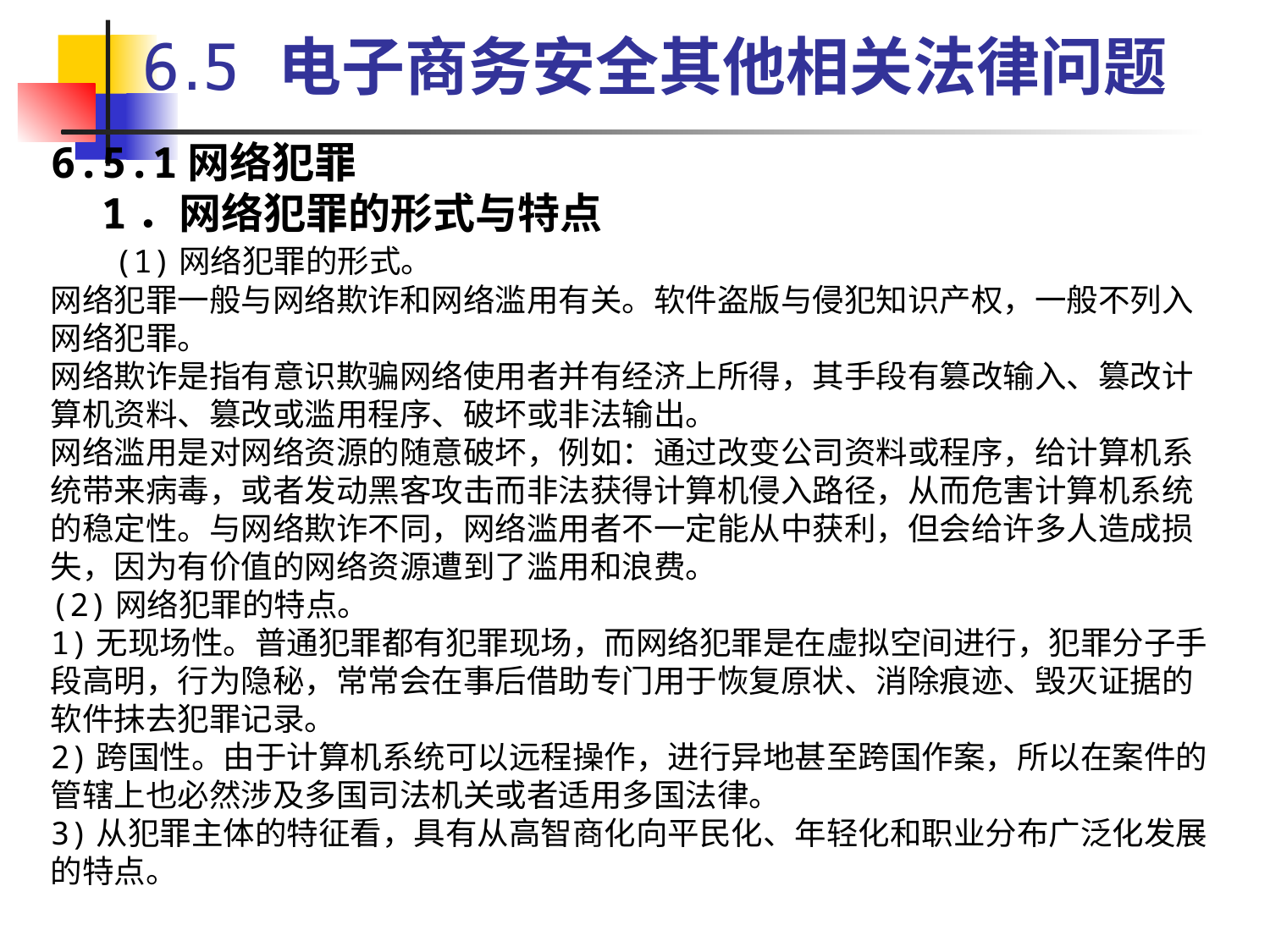

6.5 电子商务安全其他相关法律问题
6.5.1网络犯罪
  1．网络犯罪的形式与特点
   (1)网络犯罪的形式。
网络犯罪一般与网络欺诈和网络滥用有关。软件盗版与侵犯知识产权，一般不列入网络犯罪。
网络欺诈是指有意识欺骗网络使用者并有经济上所得，其手段有篡改输入、篡改计算机资料、篡改或滥用程序、破坏或非法输出。
网络滥用是对网络资源的随意破坏，例如：通过改变公司资料或程序，给计算机系统带来病毒，或者发动黑客攻击而非法获得计算机侵入路径，从而危害计算机系统的稳定性。与网络欺诈不同，网络滥用者不一定能从中获利，但会给许多人造成损失，因为有价值的网络资源遭到了滥用和浪费。
(2)网络犯罪的特点。
1)无现场性。普通犯罪都有犯罪现场，而网络犯罪是在虚拟空间进行，犯罪分子手段高明，行为隐秘，常常会在事后借助专门用于恢复原状、消除痕迹、毁灭证据的软件抹去犯罪记录。
2)跨国性。由于计算机系统可以远程操作，进行异地甚至跨国作案，所以在案件的管辖上也必然涉及多国司法机关或者适用多国法律。
3)从犯罪主体的特征看，具有从高智商化向平民化、年轻化和职业分布广泛化发展的特点。